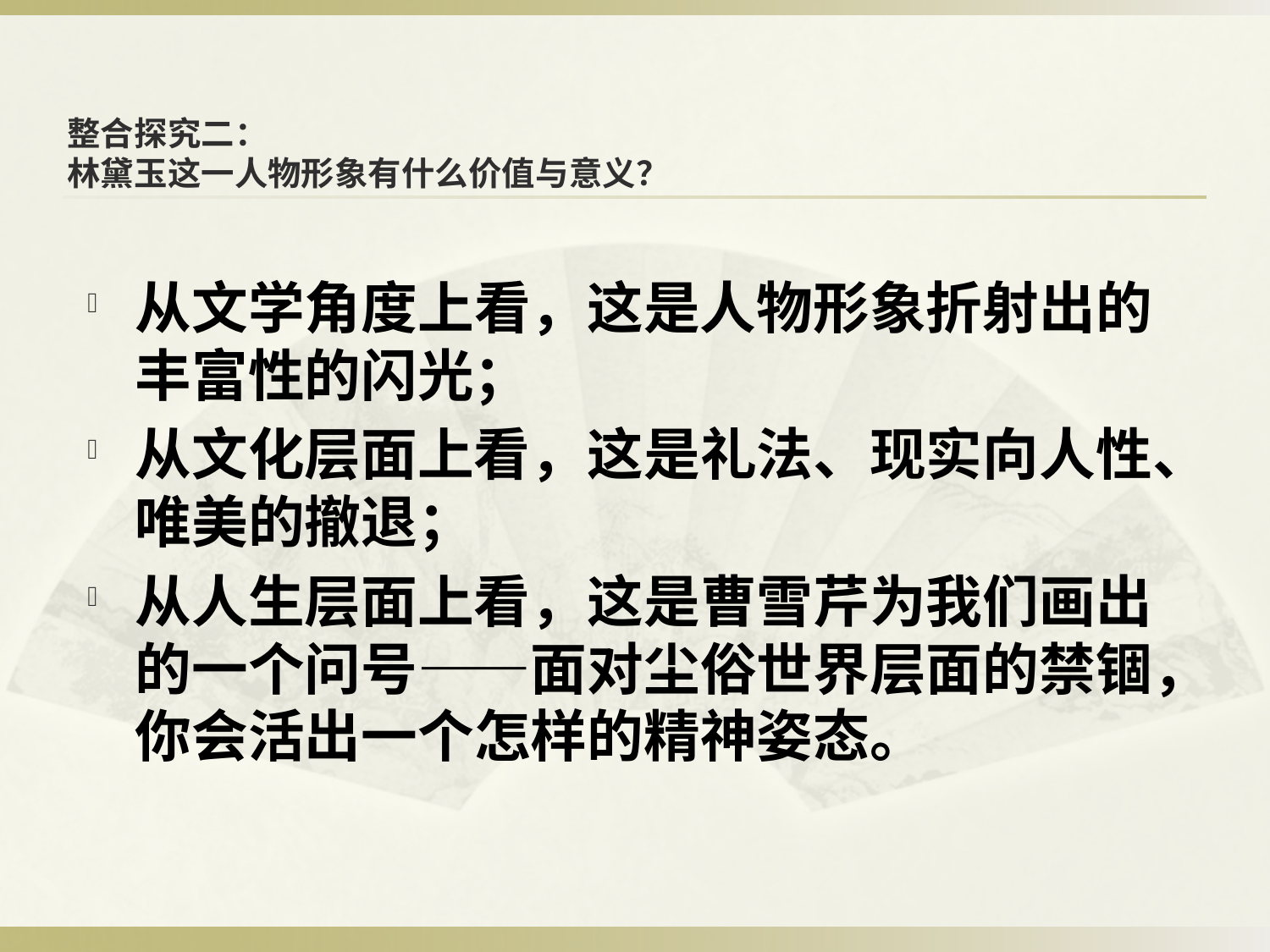

# 整合探究二： 林黛玉这一人物形象有什么价值与意义？
从文学角度上看，这是人物形象折射出的丰富性的闪光；
从文化层面上看，这是礼法、现实向人性、唯美的撤退；
从人生层面上看，这是曹雪芹为我们画出的一个问号——面对尘俗世界层面的禁锢，你会活出一个怎样的精神姿态。